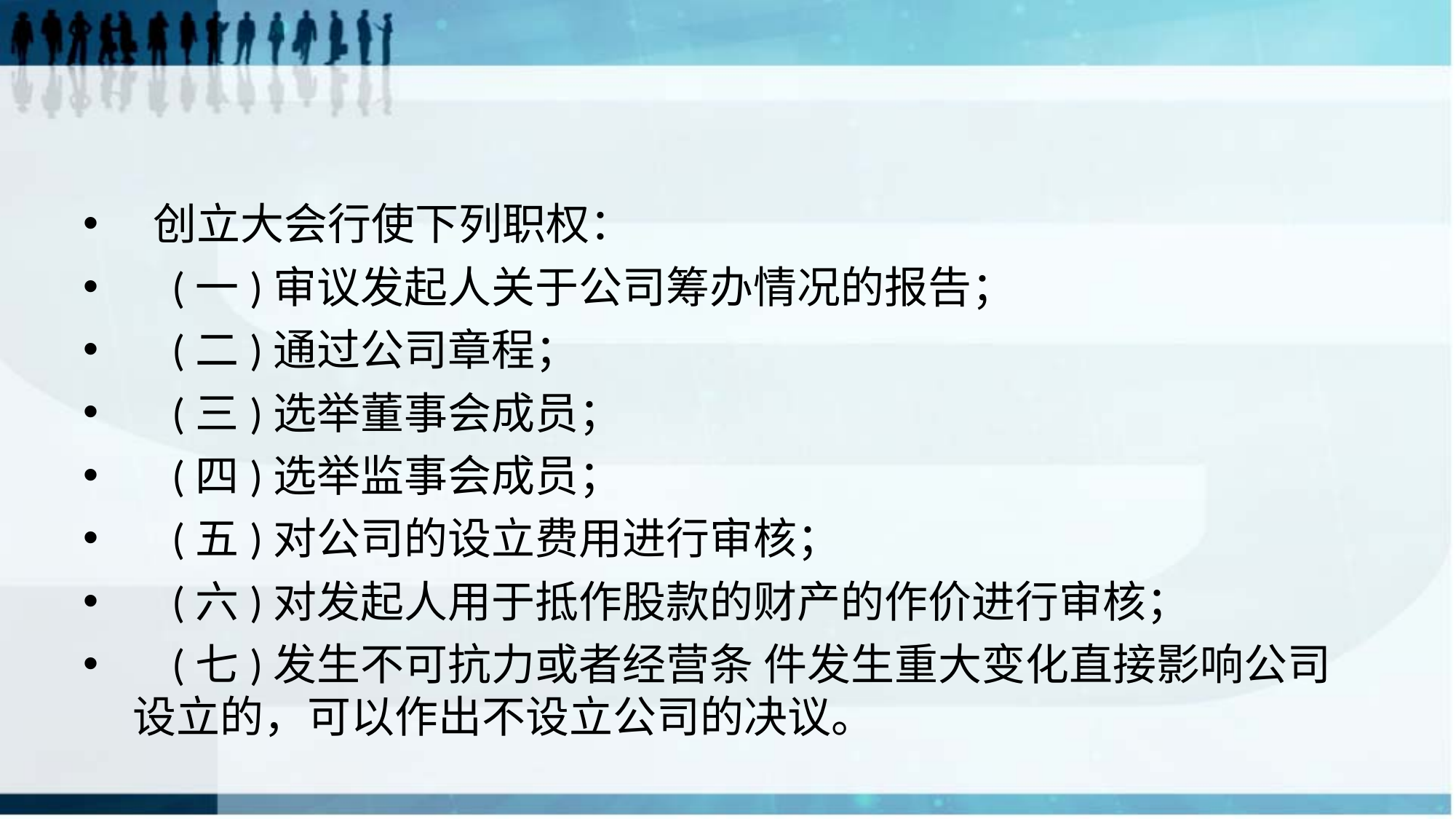

#
 创立大会行使下列职权：
    (一)审议发起人关于公司筹办情况的报告；
    (二)通过公司章程；
    (三)选举董事会成员；
    (四)选举监事会成员；
    (五)对公司的设立费用进行审核；
    (六)对发起人用于抵作股款的财产的作价进行审核；
    (七)发生不可抗力或者经营条 件发生重大变化直接影响公司设立的，可以作出不设立公司的决议。